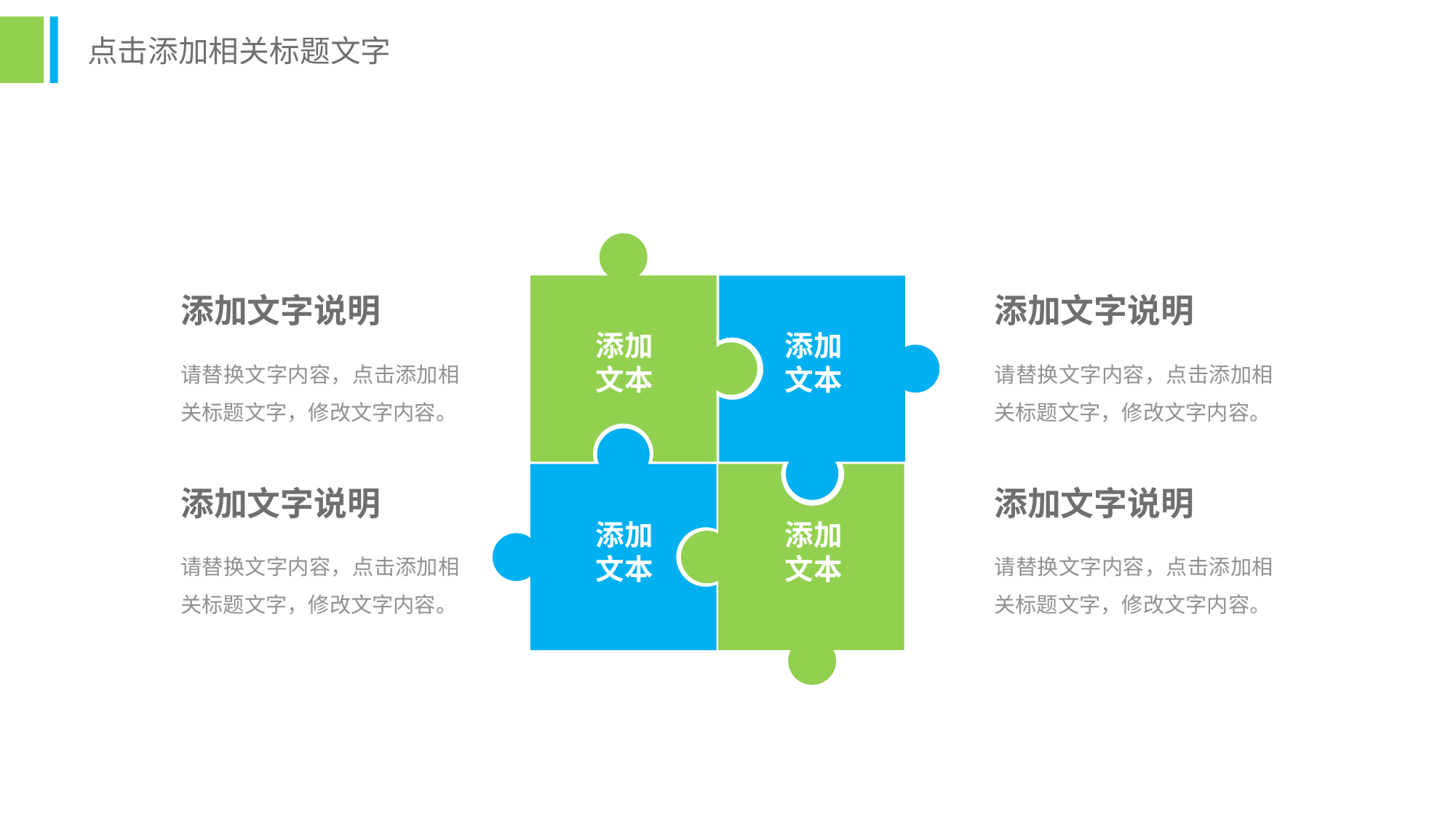

点击添加相关标题文字

添加
文本

添加
文本
添加文字说明
添加文字说明
请替换文字内容，点击添加相关标题文字，修改文字内容。
请替换文字内容，点击添加相关标题文字，修改文字内容。

添加
文本

添加
文本
添加文字说明
添加文字说明
请替换文字内容，点击添加相关标题文字，修改文字内容。
请替换文字内容，点击添加相关标题文字，修改文字内容。